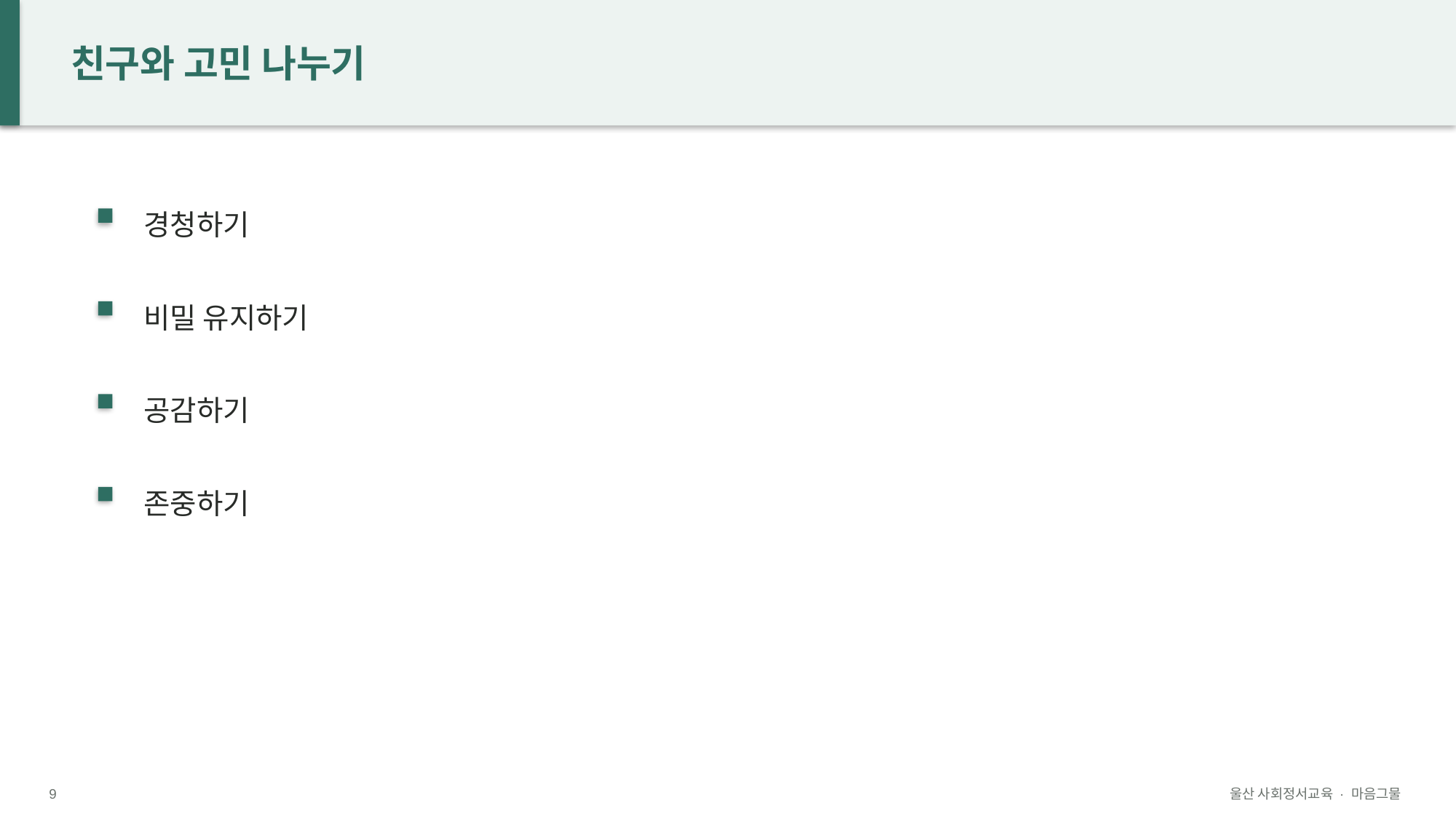

친구와 고민 나누기
경청하기

비밀 유지하기

공감하기

존중하기

9
울산 사회정서교육 · 마음그물